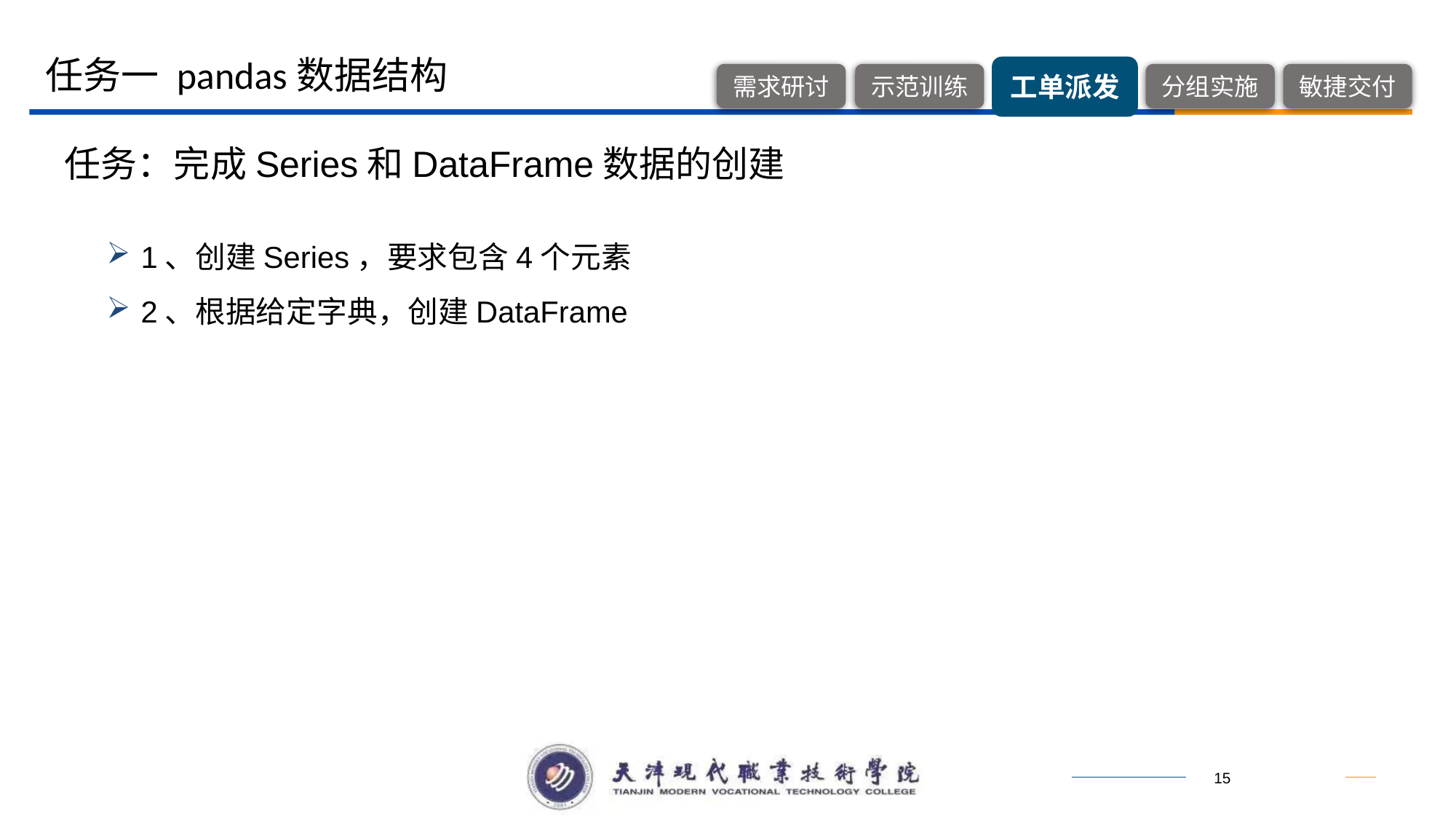

任务一 pandas数据结构

任务：完成Series和DataFrame数据的创建
1、创建Series，要求包含4个元素
2、根据给定字典，创建DataFrame